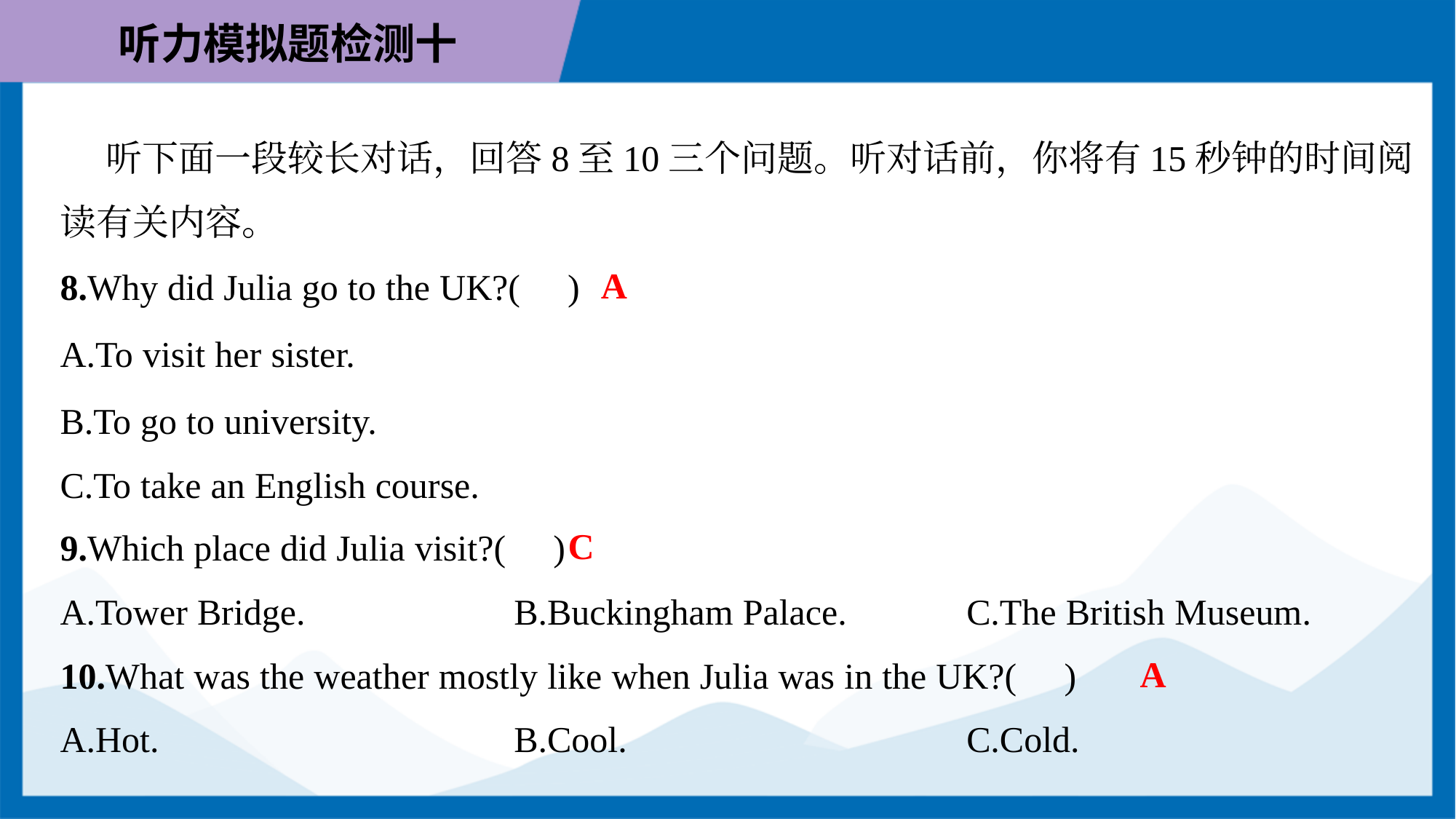

听下面一段较长对话，回答8至10三个问题。听对话前，你将有15秒钟的时间阅
读有关内容。
A
8.Why did Julia go to the UK?(     )
A.To visit her sister.
B.To go to university.
C.To take an English course.
C
9.Which place did Julia visit?(     )
A.Tower Bridge.	B.Buckingham Palace.	C.The British Museum.
A
10.What was the weather mostly like when Julia was in the UK?(     )
A.Hot.	B.Cool.	C.Cold.